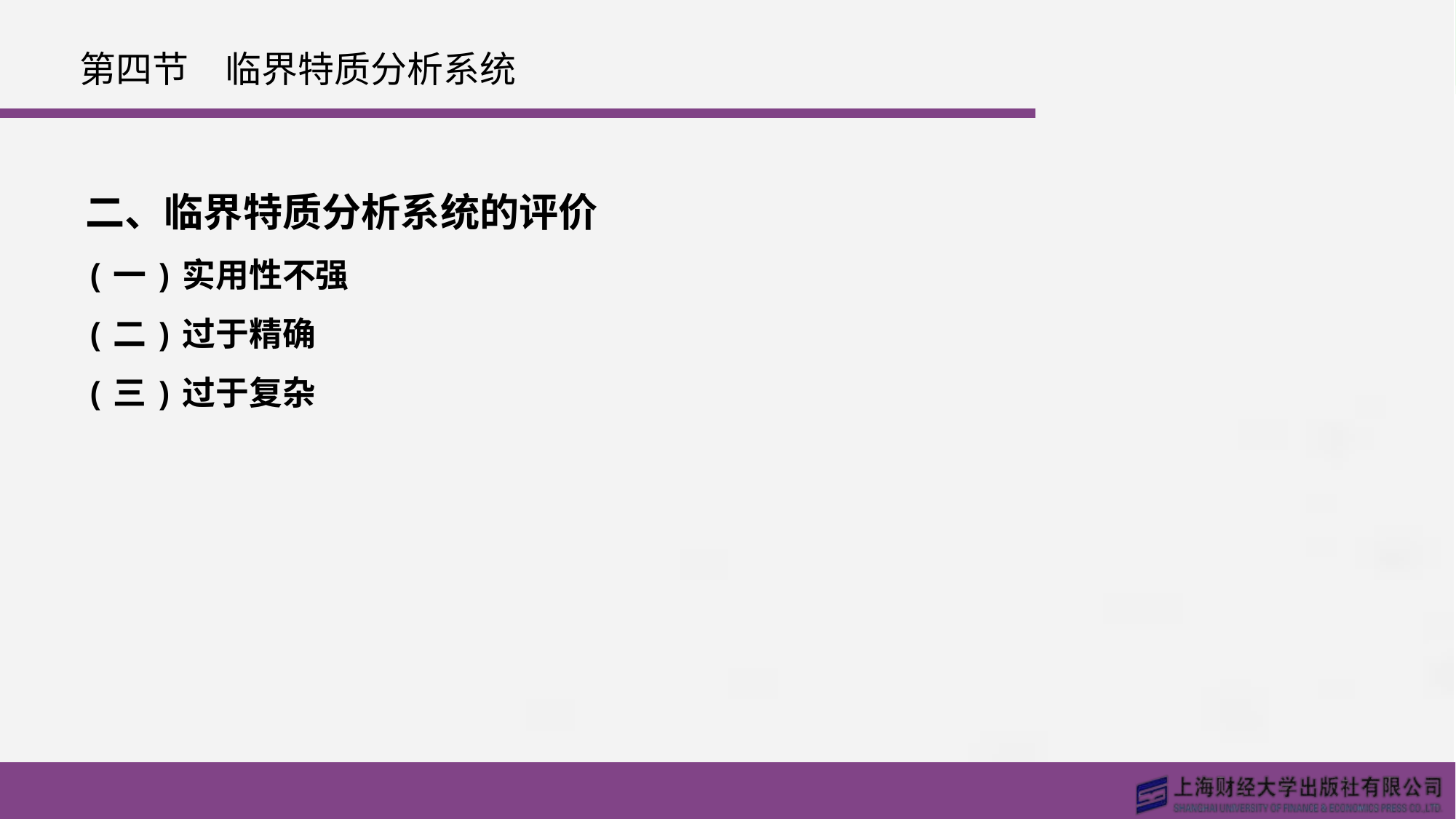

# 第四节　临界特质分析系统
二、临界特质分析系统的评价
(一)实用性不强
(二)过于精确
(三)过于复杂